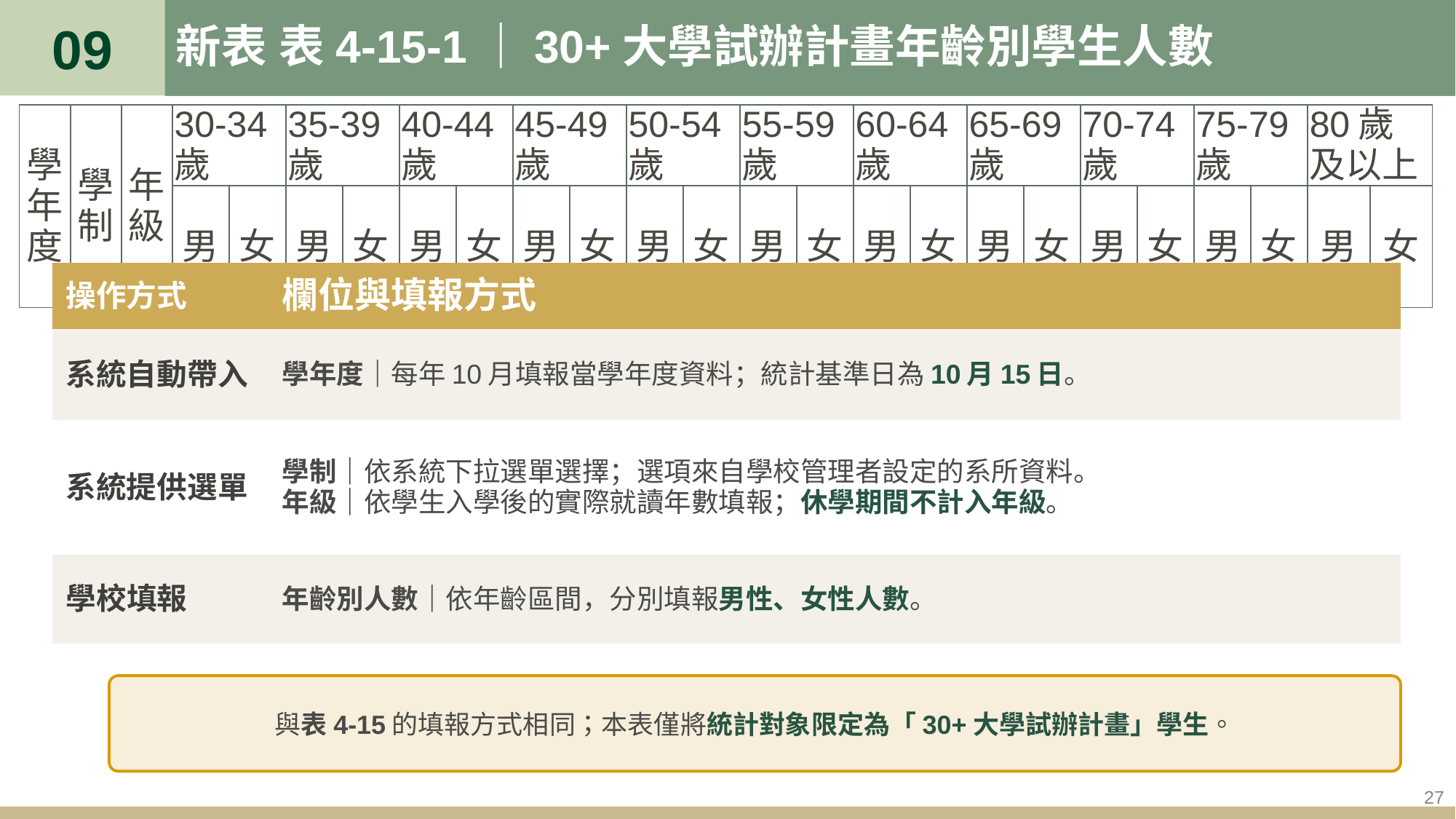

09
# 新表 表4-15-1｜30+大學試辦計畫年齡別學生人數
| 學年度 | 學制 | 年級 | 30-34歲 |  | 35-39歲 |  | 40-44歲 |  | 45-49歲 |  | 50-54歲 |  | 55-59歲 |  | 60-64歲 |  | 65-69歲 |  | 70-74歲 |  | 75-79歲 |  | 80歲及以上 |  |
| --- | --- | --- | --- | --- | --- | --- | --- | --- | --- | --- | --- | --- | --- | --- | --- | --- | --- | --- | --- | --- | --- | --- | --- | --- |
|  |  |  | 男 | 女 | 男 | 女 | 男 | 女 | 男 | 女 | 男 | 女 | 男 | 女 | 男 | 女 | 男 | 女 | 男 | 女 | 男 | 女 | 男 | 女 |
| 操作方式 | 欄位與填報方式 |
| --- | --- |
| 系統自動帶入 | 學年度｜每年10月填報當學年度資料；統計基準日為10月15日。 |
| 系統提供選單 | 學制｜依系統下拉選單選擇；選項來自學校管理者設定的系所資料。 年級｜依學生入學後的實際就讀年數填報；休學期間不計入年級。 |
| 學校填報 | 年齡別人數｜依年齡區間，分別填報男性、女性人數。 |
與表4-15的填報方式相同；本表僅將統計對象限定為「30+大學試辦計畫」學生。
27